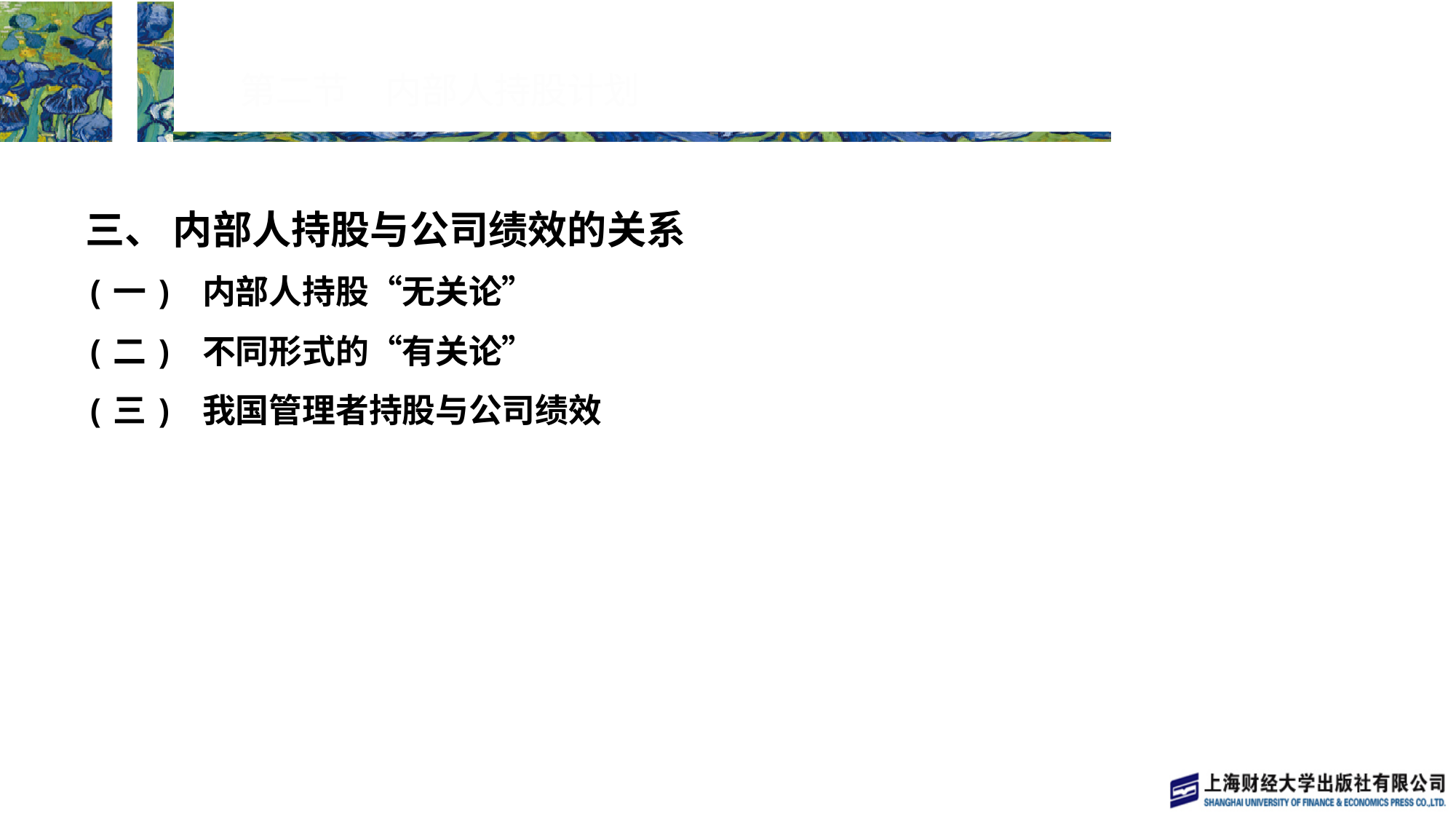

# 第二节　内部人持股计划
三、 内部人持股与公司绩效的关系
(一) 内部人持股“无关论”
(二) 不同形式的“有关论”
(三) 我国管理者持股与公司绩效